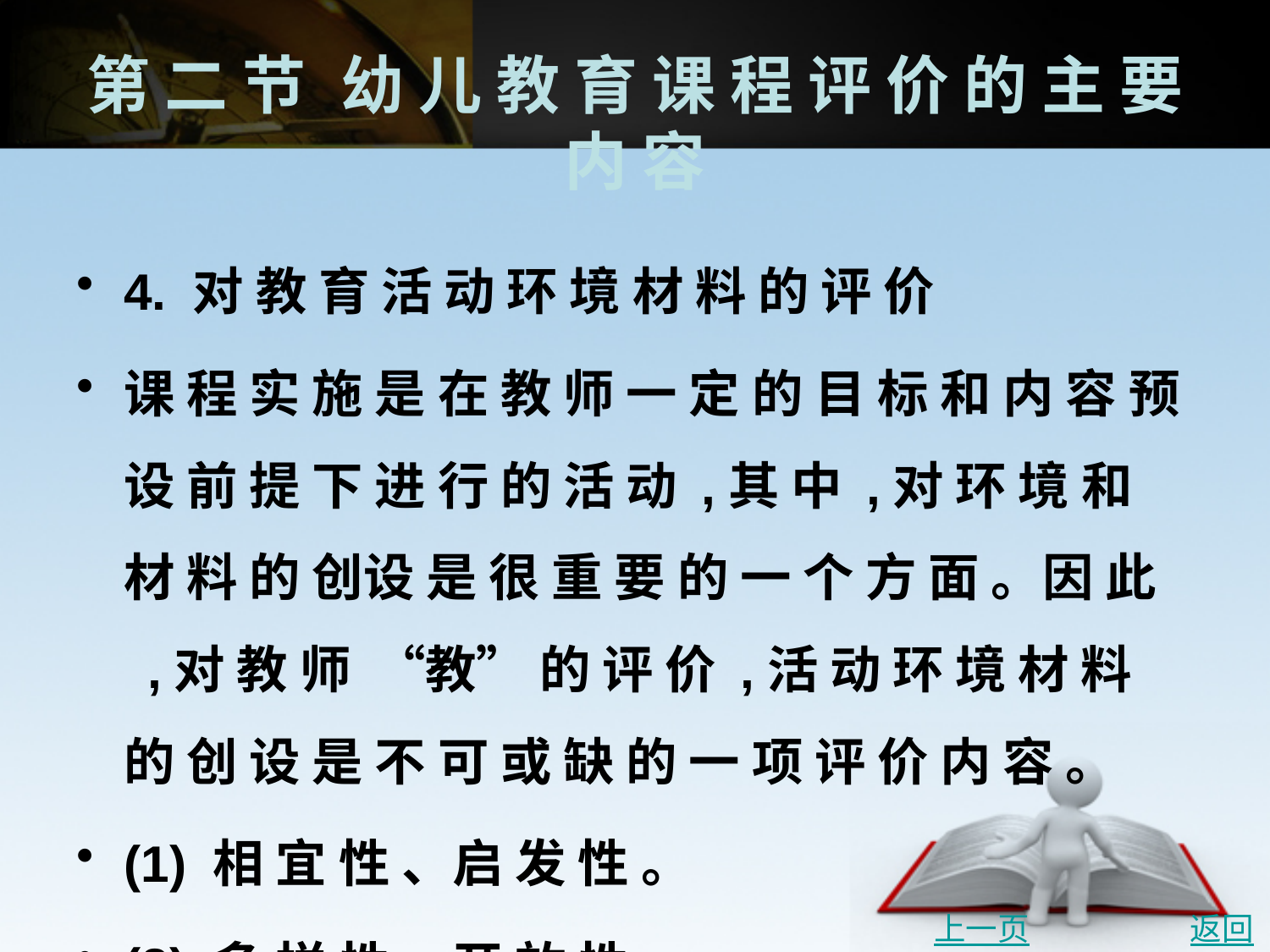

# 第 二 节	幼 儿 教 育 课 程 评 价 的 主 要 内 容
4. 对 教 育 活 动 环 境 材 料 的 评 价
课 程 实 施 是 在 教 师 一 定 的 目 标 和 内 容 预 设 前 提 下 进 行 的 活 动 ,其 中 ,对 环 境 和 材 料 的 创设 是 很 重 要 的 一 个 方 面 。因 此 ,对 教 师  “教” 的 评 价 ,活 动 环 境 材 料 的 创 设 是 不 可 或 缺 的 一 项 评 价 内 容 。
(1) 相 宜 性 、启 发 性 。
(2) 多 样 性 、开 放 性 。

上一页
返回